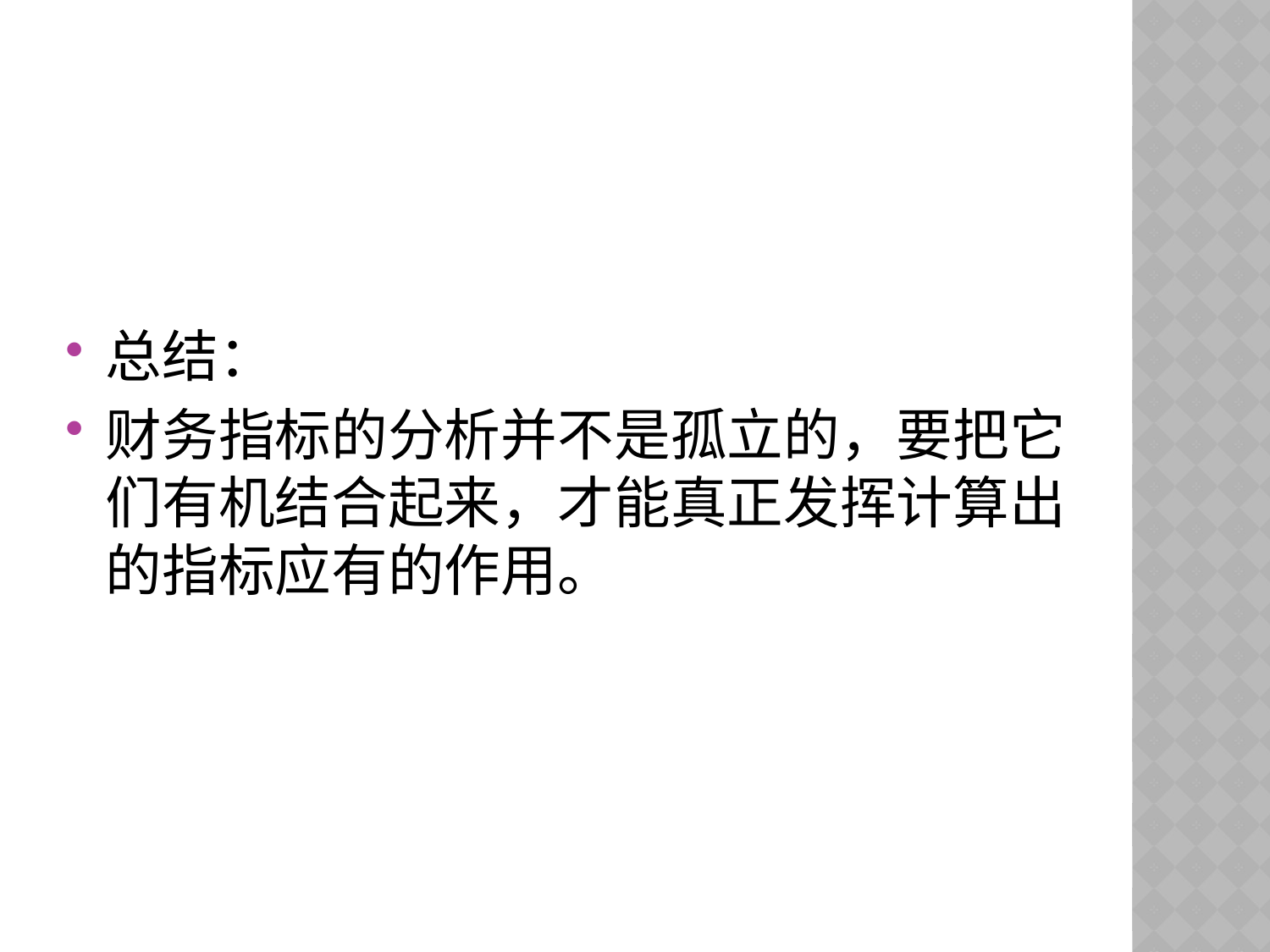

总结：
财务指标的分析并不是孤立的，要把它们有机结合起来，才能真正发挥计算出的指标应有的作用。